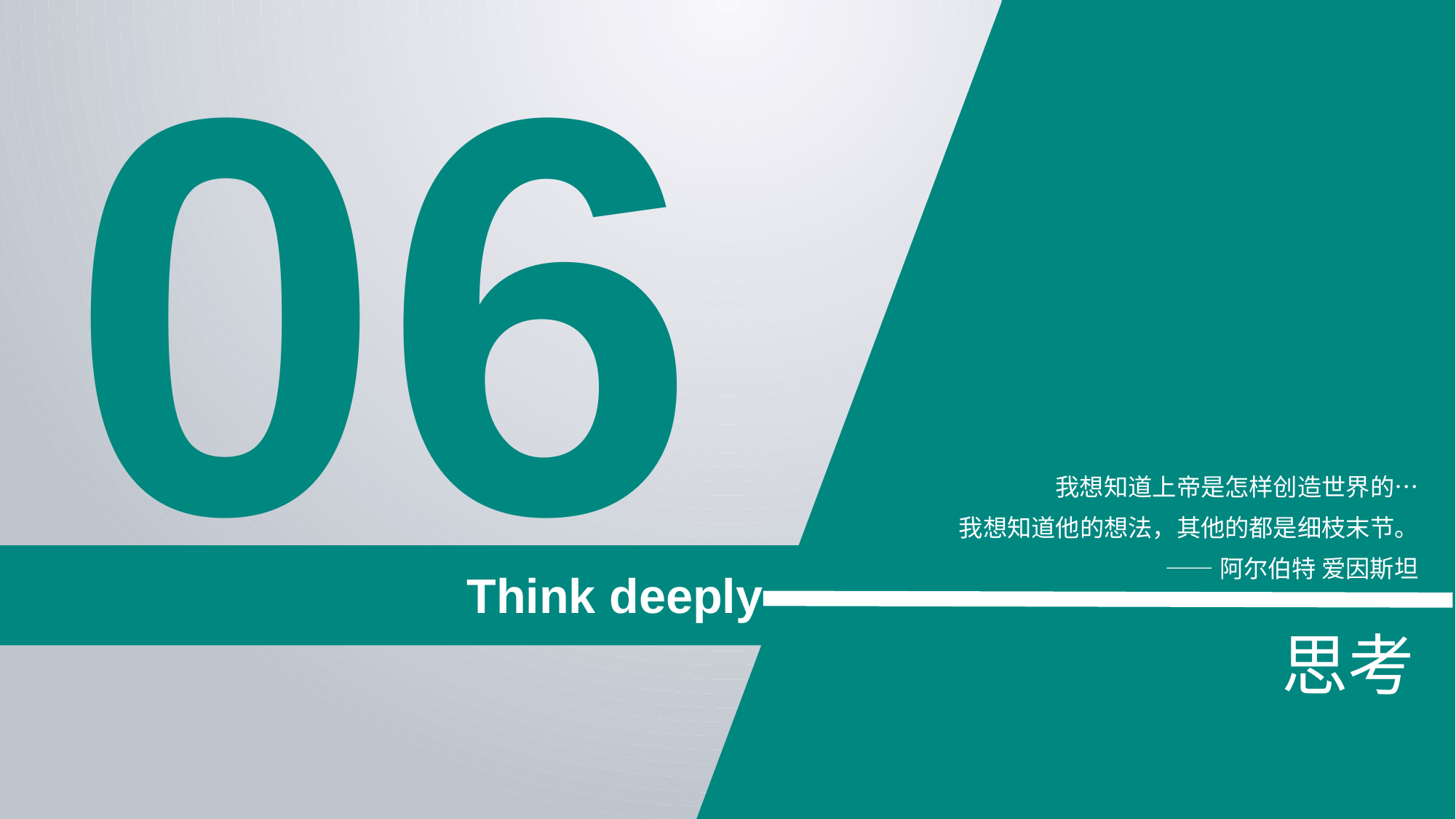

06
我想知道上帝是怎样创造世界的…
我想知道他的想法，其他的都是细枝末节。
                 ——阿尔伯特 爱因斯坦
Think deeply
思考